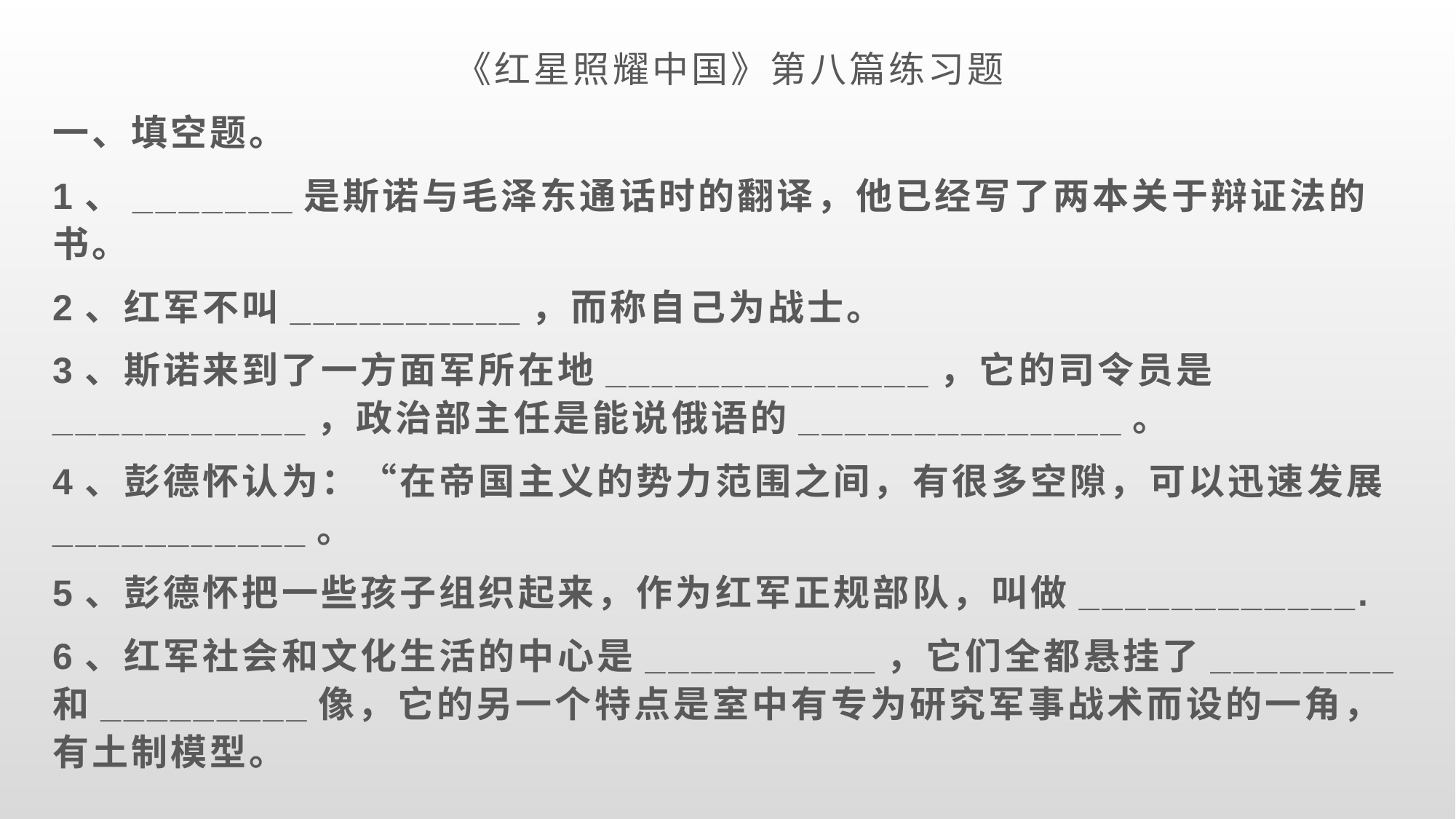

《红星照耀中国》第八篇练习题
一、填空题。
1、_______是斯诺与毛泽东通话时的翻译，他已经写了两本关于辩证法的书。
2、红军不叫__________，而称自己为战士。
3、斯诺来到了一方面军所在地______________，它的司令员是___________，政治部主任是能说俄语的______________。
4、彭德怀认为：“在帝国主义的势力范围之间，有很多空隙，可以迅速发展___________。
5、彭德怀把一些孩子组织起来，作为红军正规部队，叫做____________.
6、红军社会和文化生活的中心是__________，它们全都悬挂了________和_________像，它的另一个特点是室中有专为研究军事战术而设的一角，有土制模型。